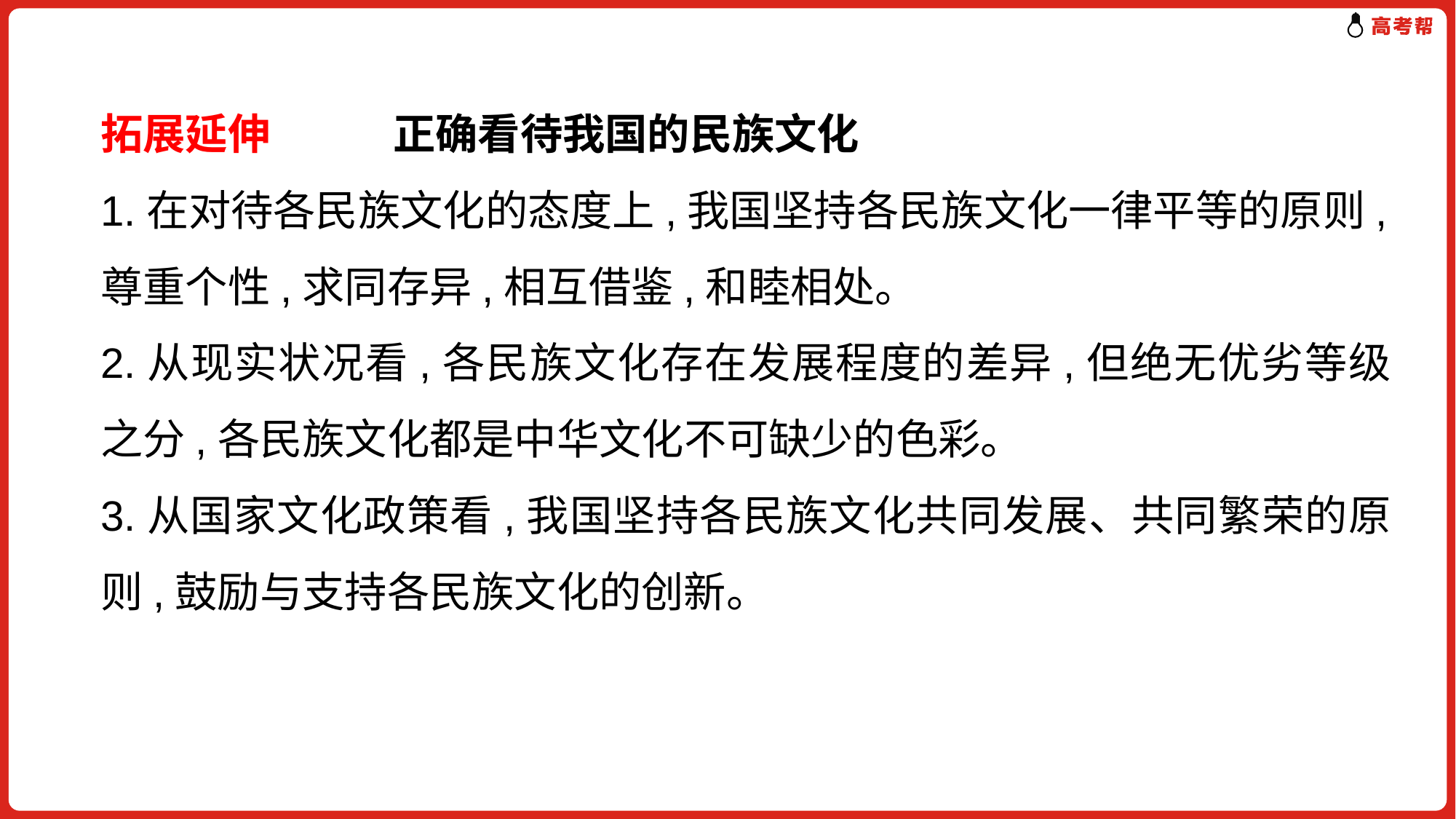

拓展延伸             正确看待我国的民族文化
1.在对待各民族文化的态度上,我国坚持各民族文化一律平等的原则,尊重个性,求同存异,相互借鉴,和睦相处。
2.从现实状况看,各民族文化存在发展程度的差异,但绝无优劣等级之分,各民族文化都是中华文化不可缺少的色彩。
3.从国家文化政策看,我国坚持各民族文化共同发展、共同繁荣的原则,鼓励与支持各民族文化的创新。